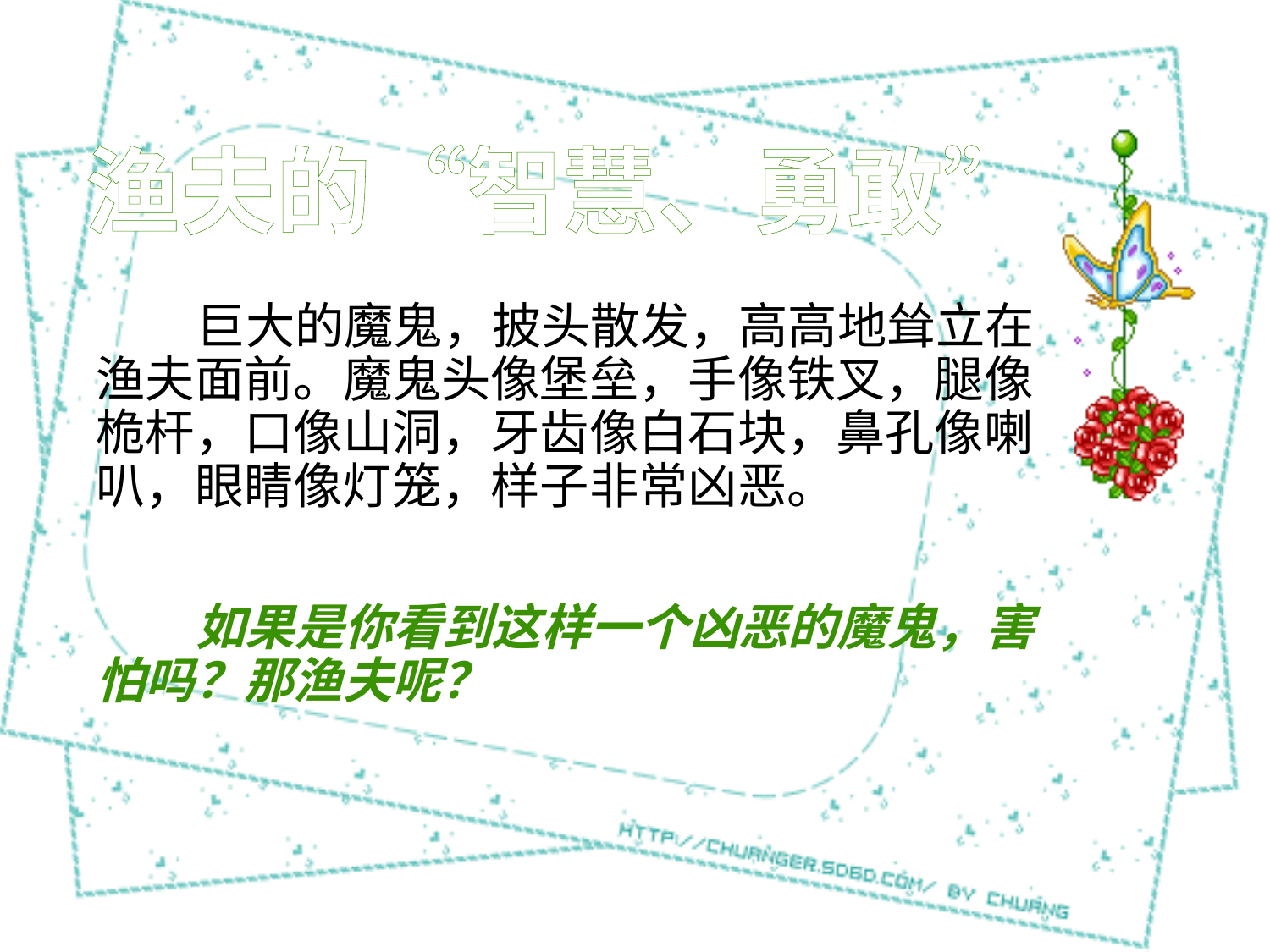

渔夫的“智慧、勇敢”
        巨大的魔鬼，披头散发，高高地耸立在渔夫面前。魔鬼头像堡垒，手像铁叉，腿像桅杆，口像山洞，牙齿像白石块，鼻孔像喇叭，眼睛像灯笼，样子非常凶恶。

        如果是你看到这样一个凶恶的魔鬼，害怕吗？那渔夫呢？